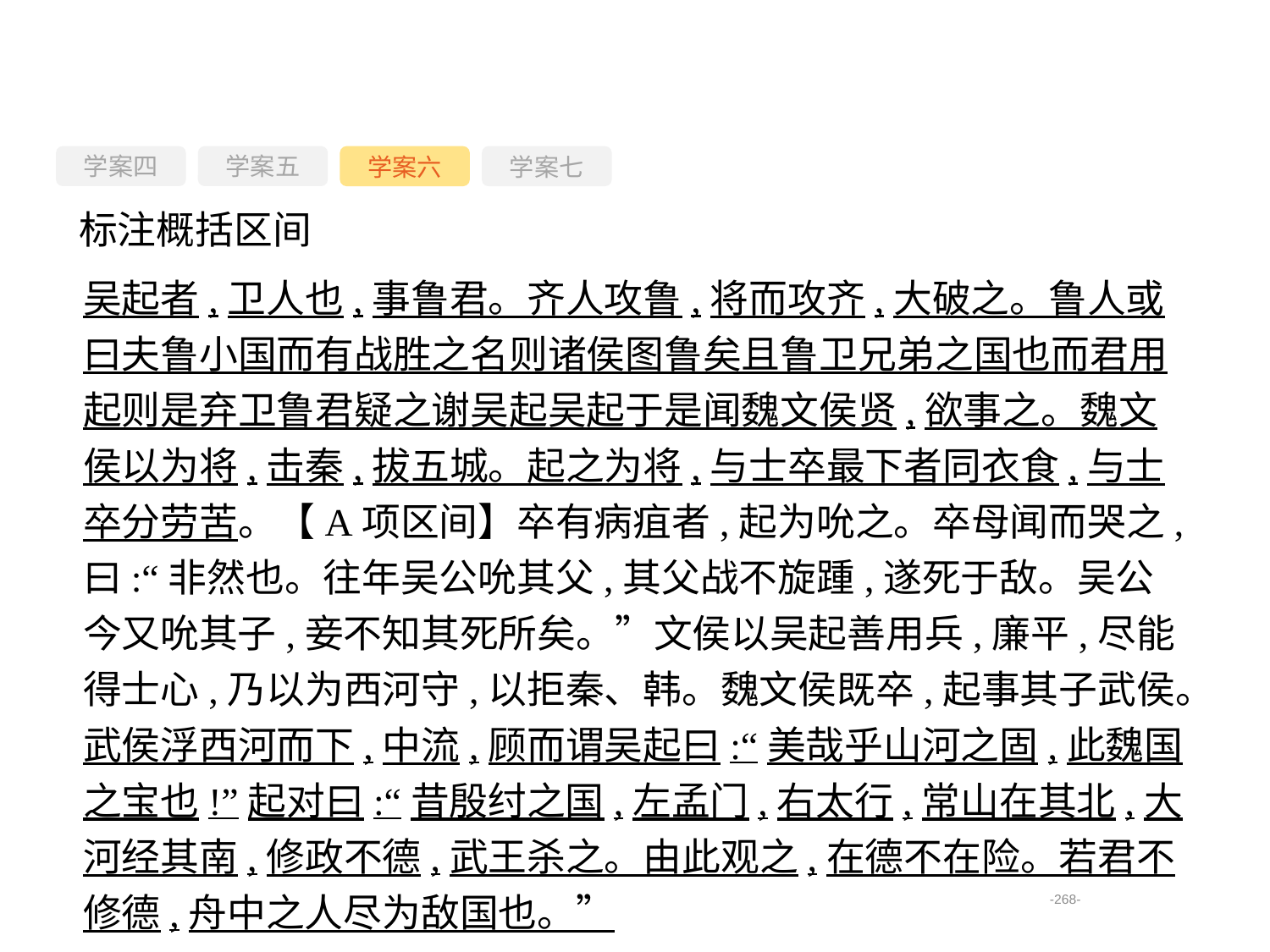

学案四
学案六
学案七
学案五
标注概括区间
吴起者,卫人也,事鲁君。齐人攻鲁,将而攻齐,大破之。鲁人或曰夫鲁小国而有战胜之名则诸侯图鲁矣且鲁卫兄弟之国也而君用起则是弃卫鲁君疑之谢吴起吴起于是闻魏文侯贤,欲事之。魏文侯以为将,击秦,拔五城。起之为将,与士卒最下者同衣食,与士卒分劳苦。【A项区间】卒有病疽者,起为吮之。卒母闻而哭之,曰:“非然也。往年吴公吮其父,其父战不旋踵,遂死于敌。吴公今又吮其子,妾不知其死所矣。”文侯以吴起善用兵,廉平,尽能得士心,乃以为西河守,以拒秦、韩。魏文侯既卒,起事其子武侯。武侯浮西河而下,中流,顾而谓吴起曰:“美哉乎山河之固,此魏国之宝也!”起对曰:“昔殷纣之国,左孟门,右太行,常山在其北,大河经其南,修政不德,武王杀之。由此观之,在德不在险。若君不修德,舟中之人尽为敌国也。”
-268-